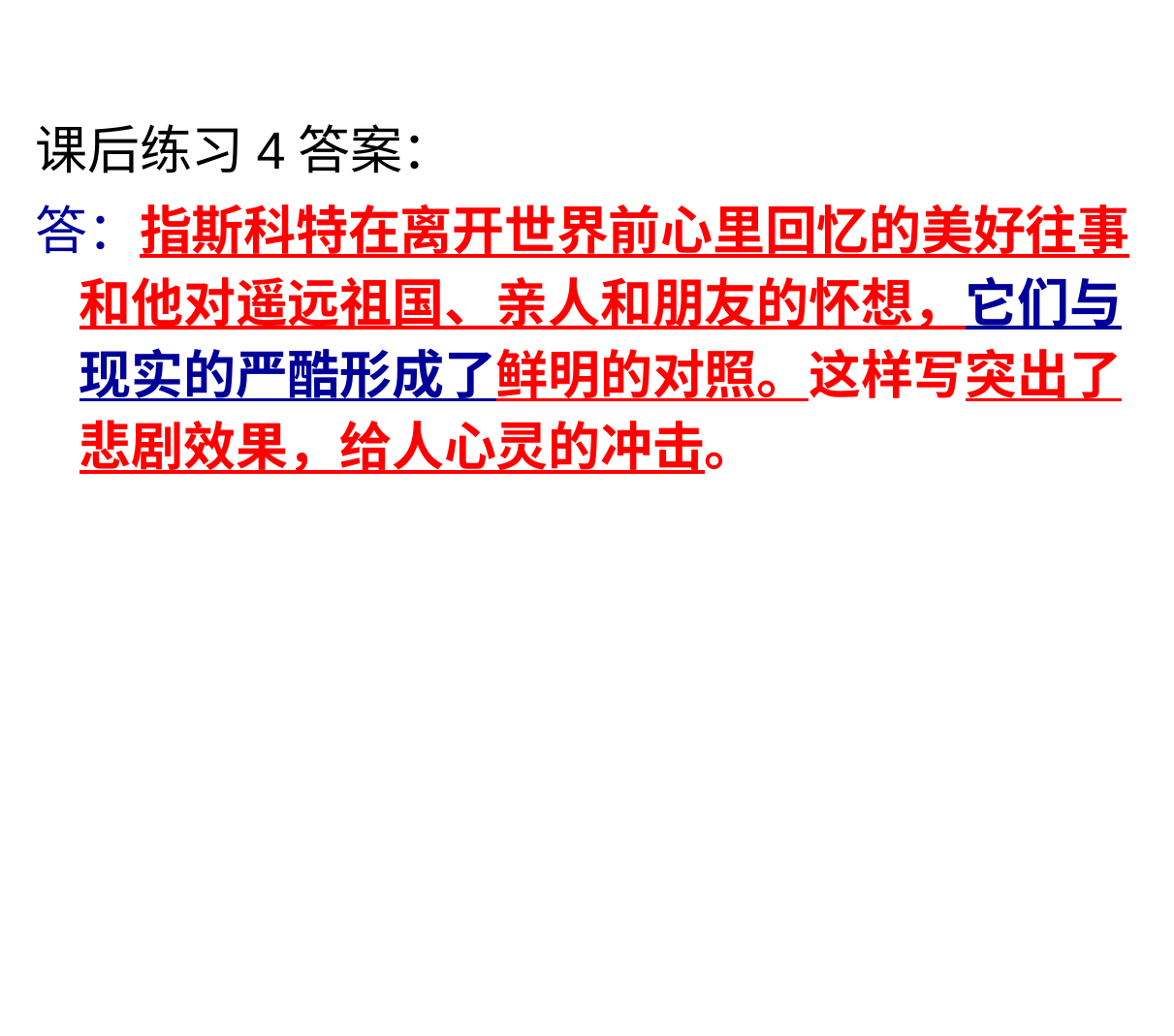

课后练习4答案：
答：指斯科特在离开世界前心里回忆的美好往事和他对遥远祖国、亲人和朋友的怀想，它们与现实的严酷形成了鲜明的对照。这样写突出了悲剧效果，给人心灵的冲击。